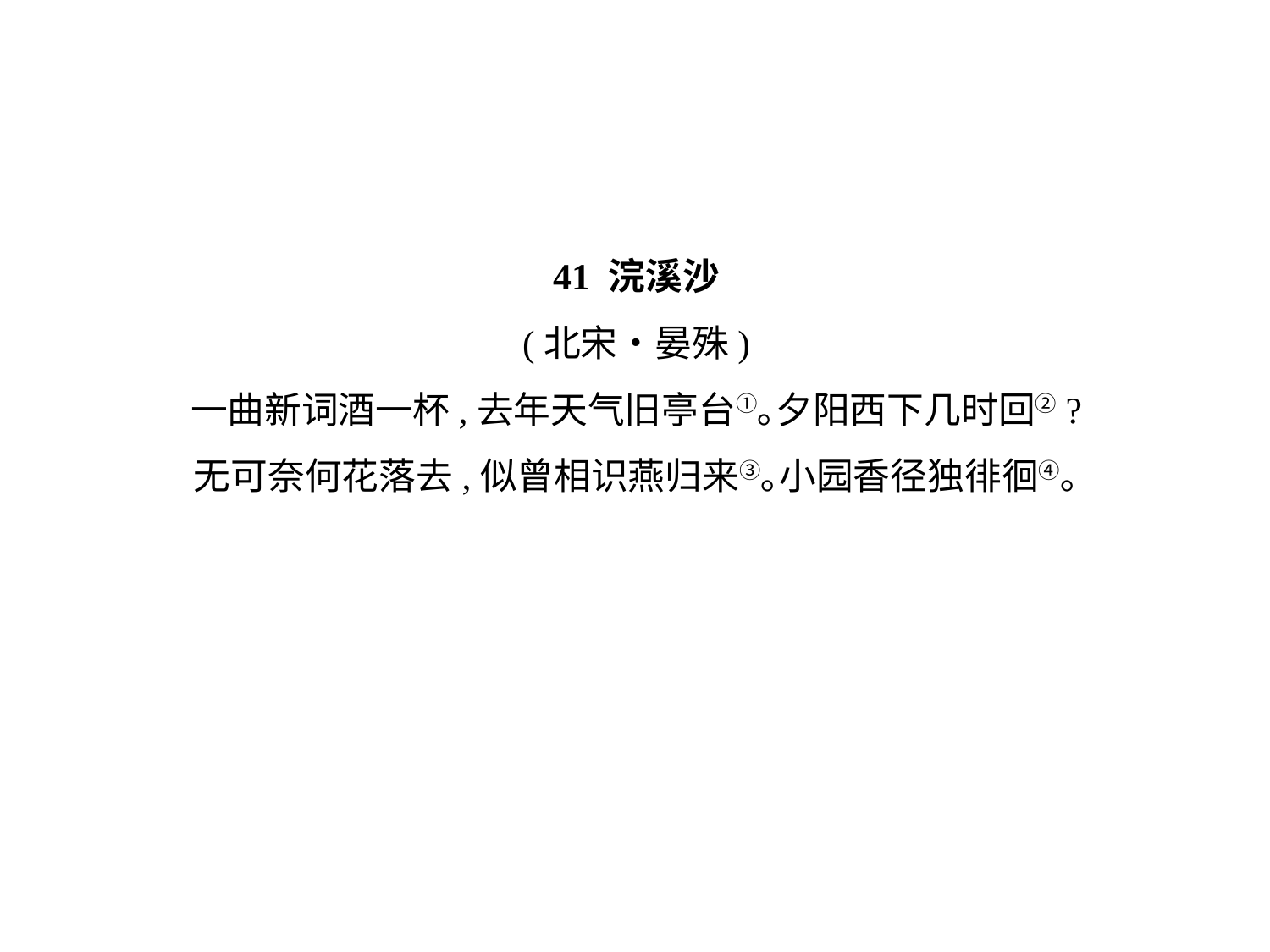

41 浣溪沙
(北宋•晏殊)
一曲新词酒一杯,去年天气旧亭台①｡夕阳西下几时回②?
无可奈何花落去,似曾相识燕归来③｡小园香径独徘徊④｡